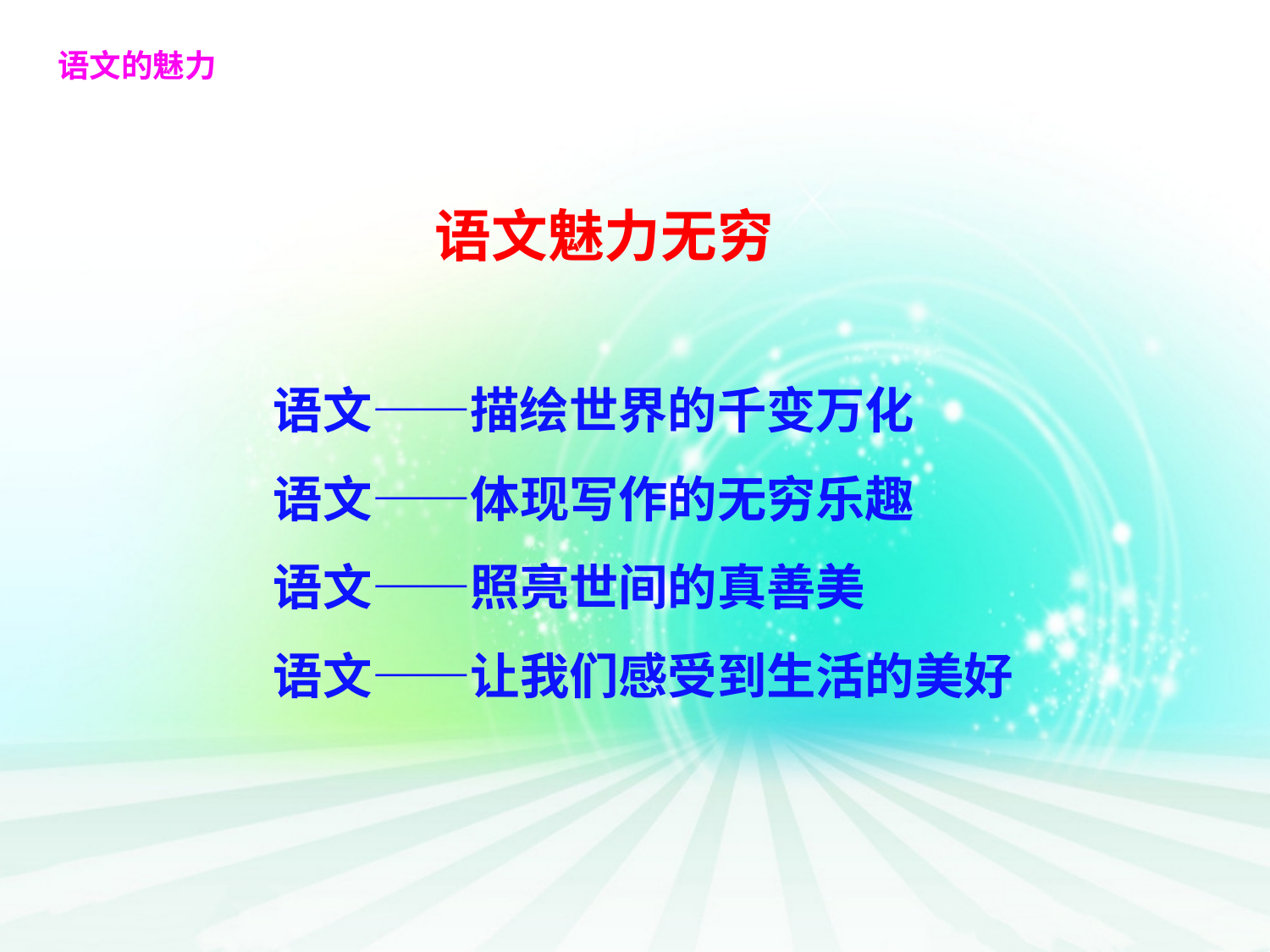

语文的魅力
语文魅力无穷
语文——描绘世界的千变万化
语文——体现写作的无穷乐趣
语文——照亮世间的真善美
语文——让我们感受到生活的美好